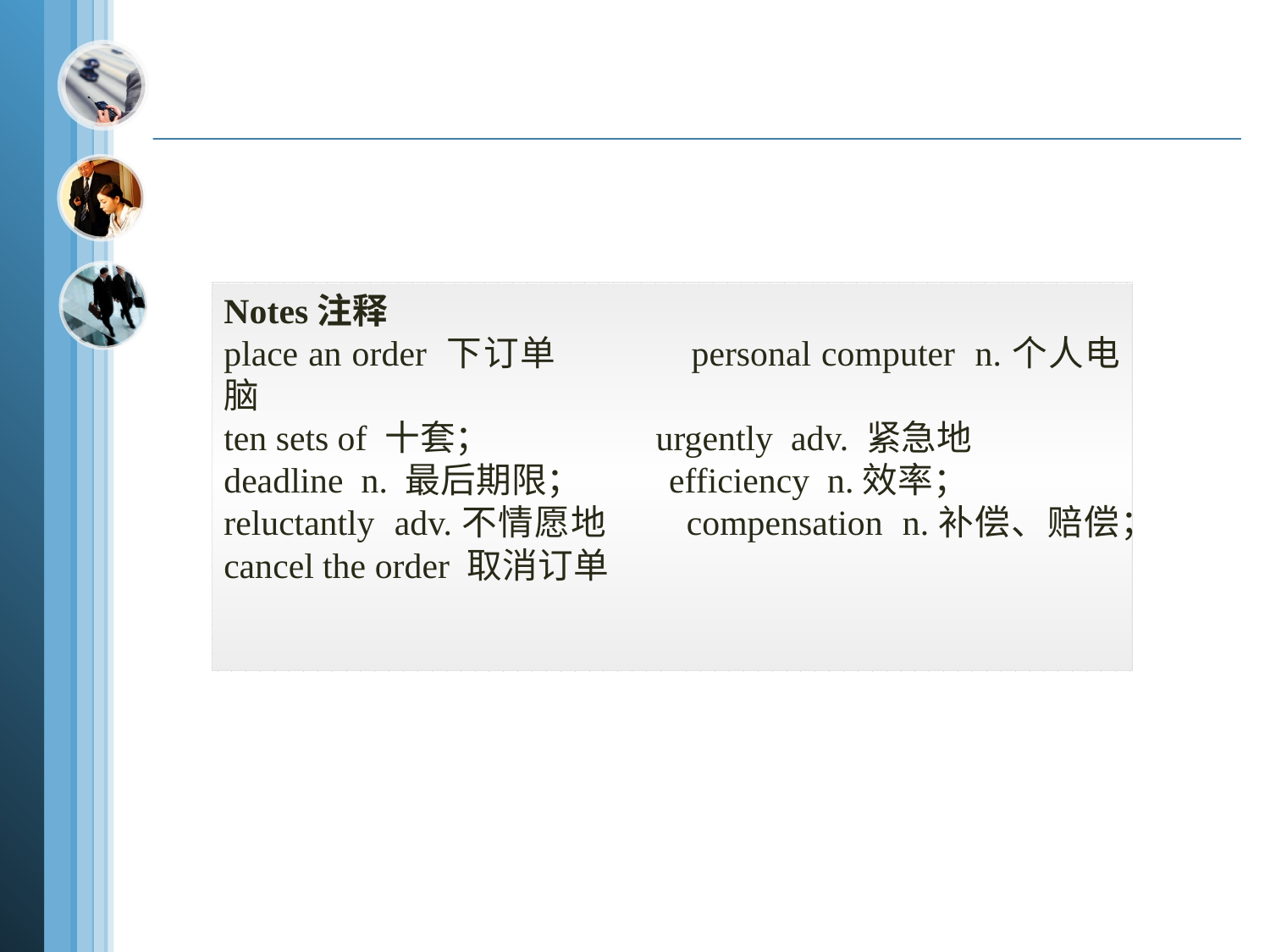

Notes注释
place an order 下订单              personal computer  n.个人电脑
ten sets of 十套；                    urgently  adv. 紧急地
deadline  n. 最后期限；          efficiency  n.效率；
reluctantly  adv.不情愿地        compensation  n.补偿、赔偿；
cancel the order 取消订单